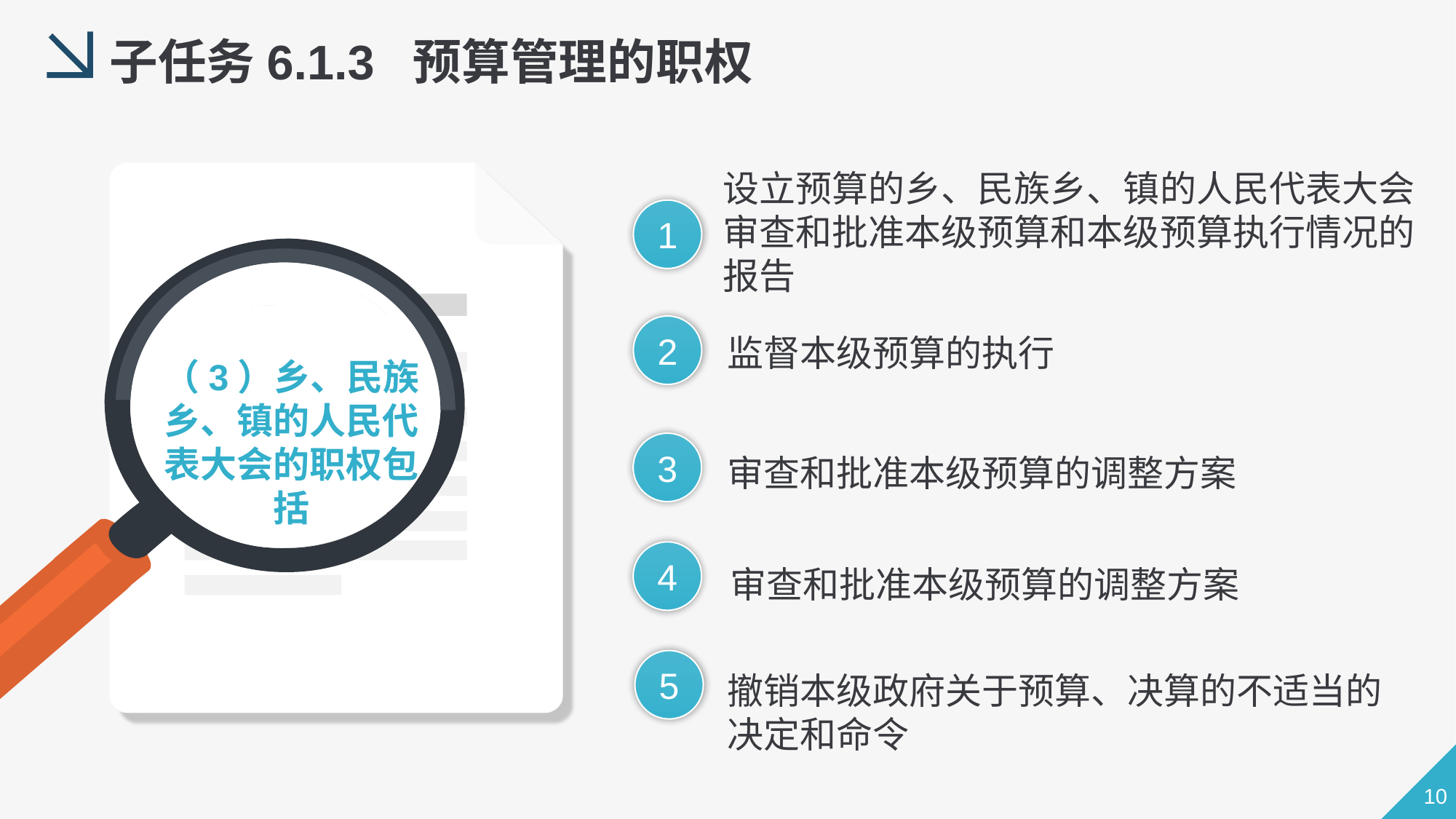

子任务6.1.3  预算管理的职权

设立预算的乡、民族乡、镇的人民代表大会审查和批准本级预算和本级预算执行情况的报告

1

2
监督本级预算的执行
（3）乡、民族乡、镇的人民代表大会的职权包括
3
审查和批准本级预算的调整方案
4
审查和批准本级预算的调整方案
5
撤销本级政府关于预算、决算的不适当的决定和命令